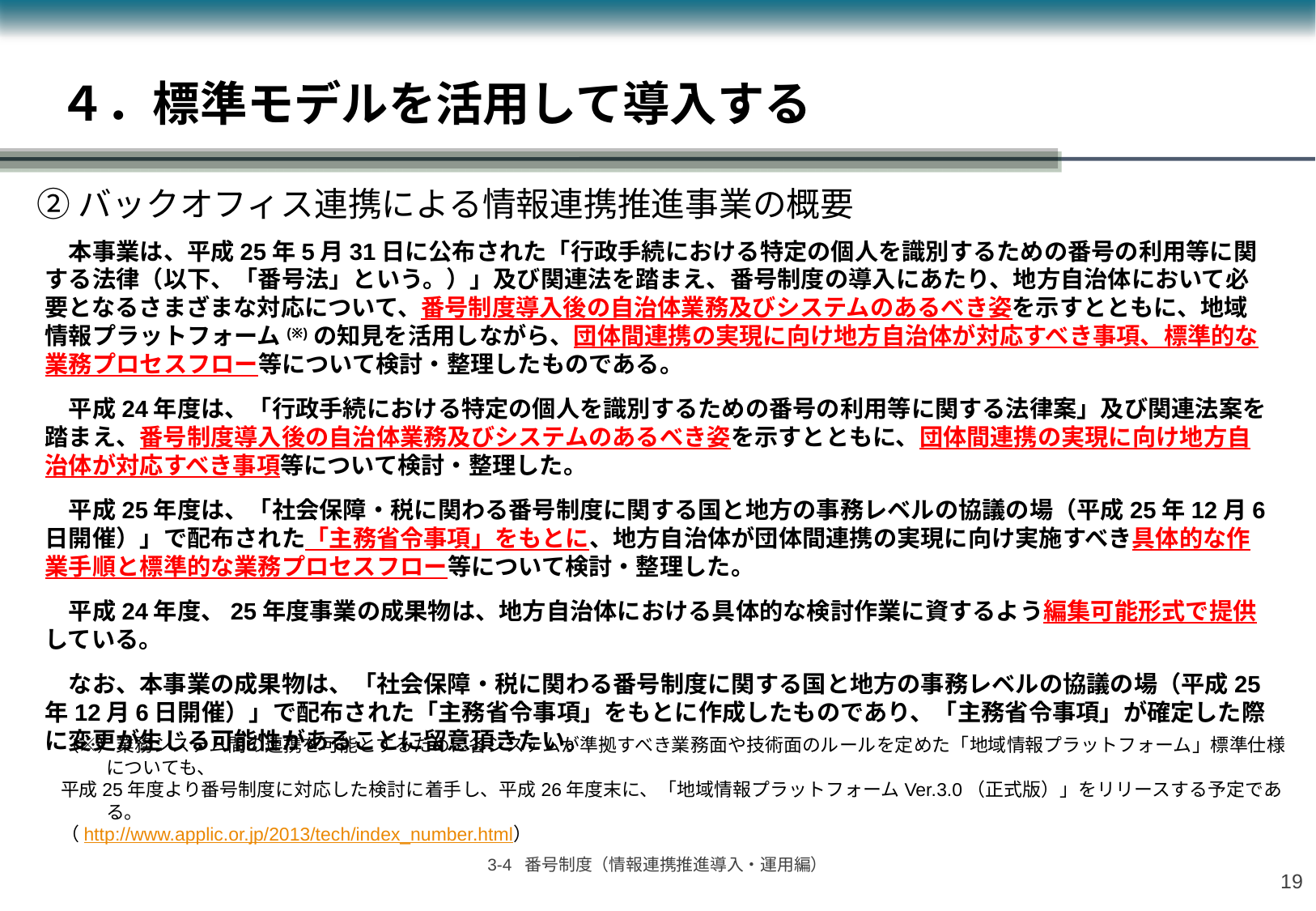

４．標準モデルを活用して導入する
②バックオフィス連携による情報連携推進事業の概要
　本事業は、平成25年5月31日に公布された「行政手続における特定の個人を識別するための番号の利用等に関する法律（以下、「番号法」という。）」及び関連法を踏まえ、番号制度の導入にあたり、地方自治体において必要となるさまざまな対応について、番号制度導入後の自治体業務及びシステムのあるべき姿を示すとともに、地域情報プラットフォーム(※)の知見を活用しながら、団体間連携の実現に向け地方自治体が対応すべき事項、標準的な業務プロセスフロー等について検討・整理したものである。

　平成24年度は、「行政手続における特定の個人を識別するための番号の利用等に関する法律案」及び関連法案を踏まえ、番号制度導入後の自治体業務及びシステムのあるべき姿を示すとともに、団体間連携の実現に向け地方自治体が対応すべき事項等について検討・整理した。

　平成25年度は、「社会保障・税に関わる番号制度に関する国と地方の事務レベルの協議の場（平成25年12月6日開催）」で配布された「主務省令事項」をもとに、地方自治体が団体間連携の実現に向け実施すべき具体的な作業手順と標準的な業務プロセスフロー等について検討・整理した。

　平成24年度、25年度事業の成果物は、地方自治体における具体的な検討作業に資するよう編集可能形式で提供している。

　なお、本事業の成果物は、「社会保障・税に関わる番号制度に関する国と地方の事務レベルの協議の場（平成25年12月6日開催）」で配布された「主務省令事項」をもとに作成したものであり、「主務省令事項」が確定した際に変更が生じる可能性があることに留意頂きたい。
（※）業務システム間の連携を可能とするために各システムが準拠すべき業務面や技術面のルールを定めた「地域情報プラットフォーム」標準仕様についても、
平成25年度より番号制度に対応した検討に着手し、平成26年度末に、「地域情報プラットフォームVer.3.0（正式版）」をリリースする予定である。
（http://www.applic.or.jp/2013/tech/index_number.html）
19
3-4  番号制度（情報連携推進導入・運用編）